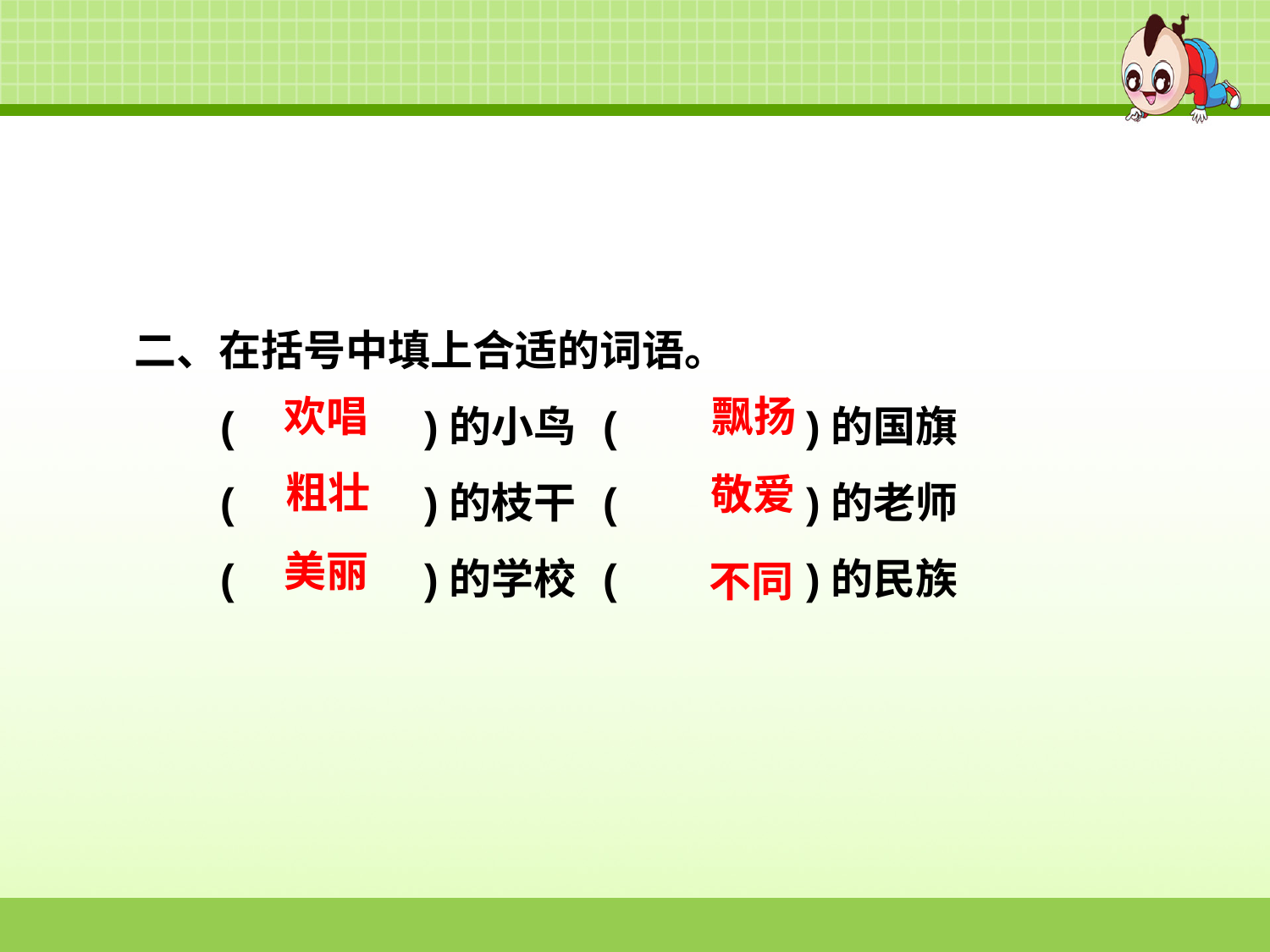

二、在括号中填上合适的词语。
(　　　　)的小鸟	(　　　　)的国旗
(　　　　)的枝干	(　　　　)的老师
(　　　　)的学校	(　　　　)的民族
欢唱
飘扬
粗壮
敬爱
不同
美丽